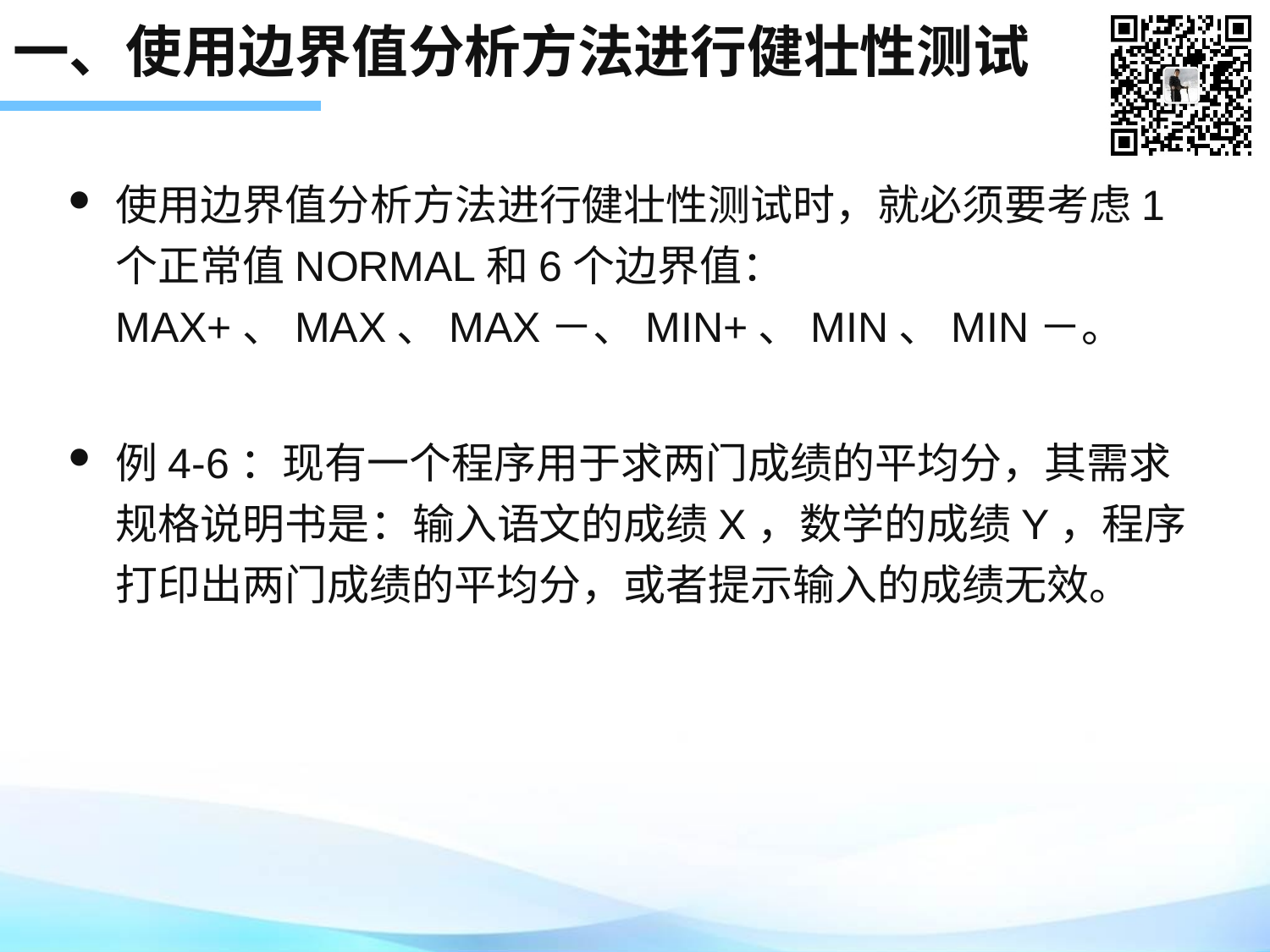

# 一、使用边界值分析方法进行健壮性测试
使用边界值分析方法进行健壮性测试时，就必须要考虑1个正常值NORMAL和6个边界值：MAX+、MAX、MAX－、MIN+、MIN、MIN－。

例4-6：现有一个程序用于求两门成绩的平均分，其需求规格说明书是：输入语文的成绩X，数学的成绩Y，程序打印出两门成绩的平均分，或者提示输入的成绩无效。